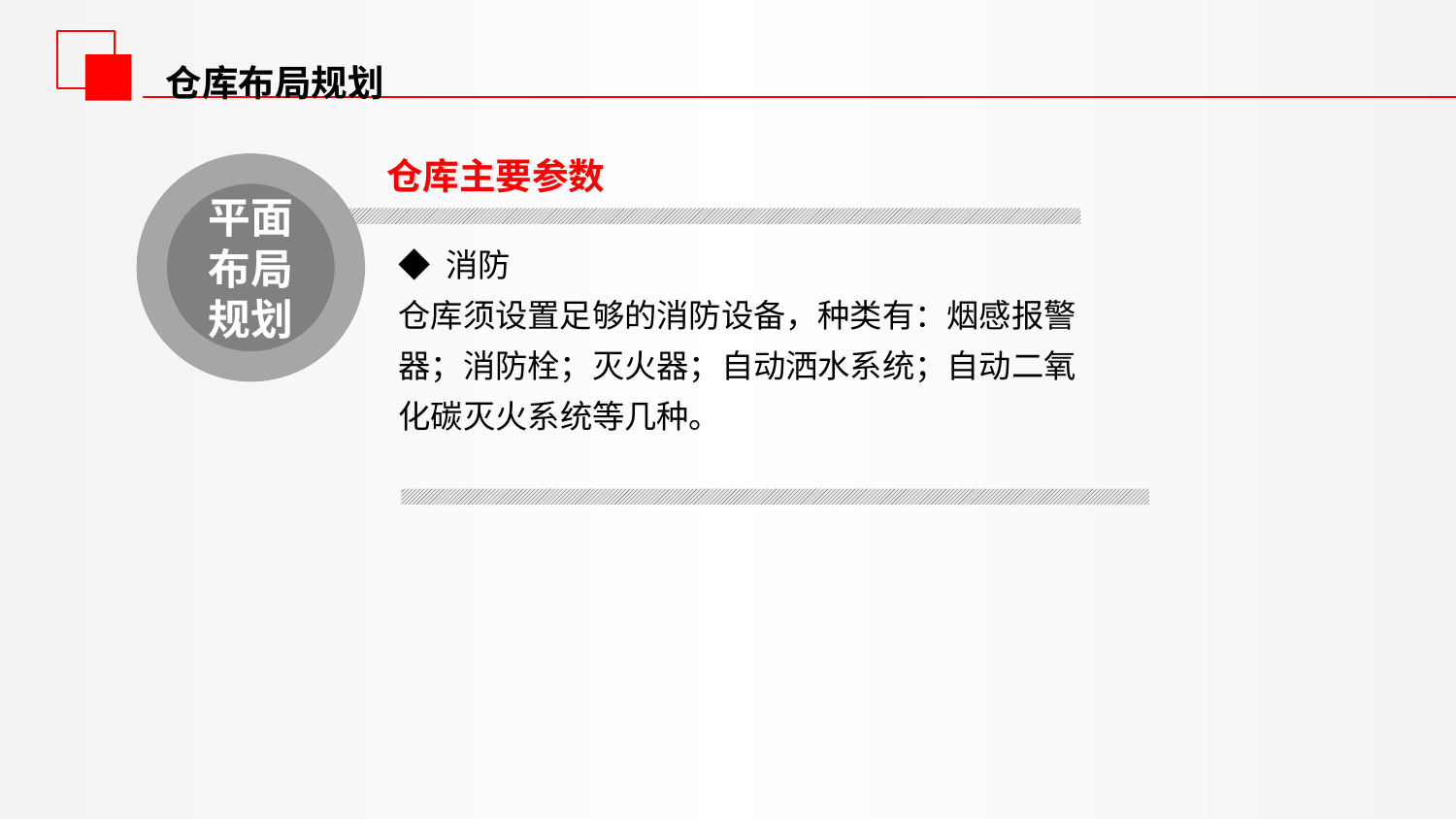

仓库布局规划
仓库主要参数
平面布局规划

◆ 消防
仓库须设置足够的消防设备，种类有：烟感报警器；消防栓；灭火器；自动洒水系统；自动二氧化碳灭火系统等几种。